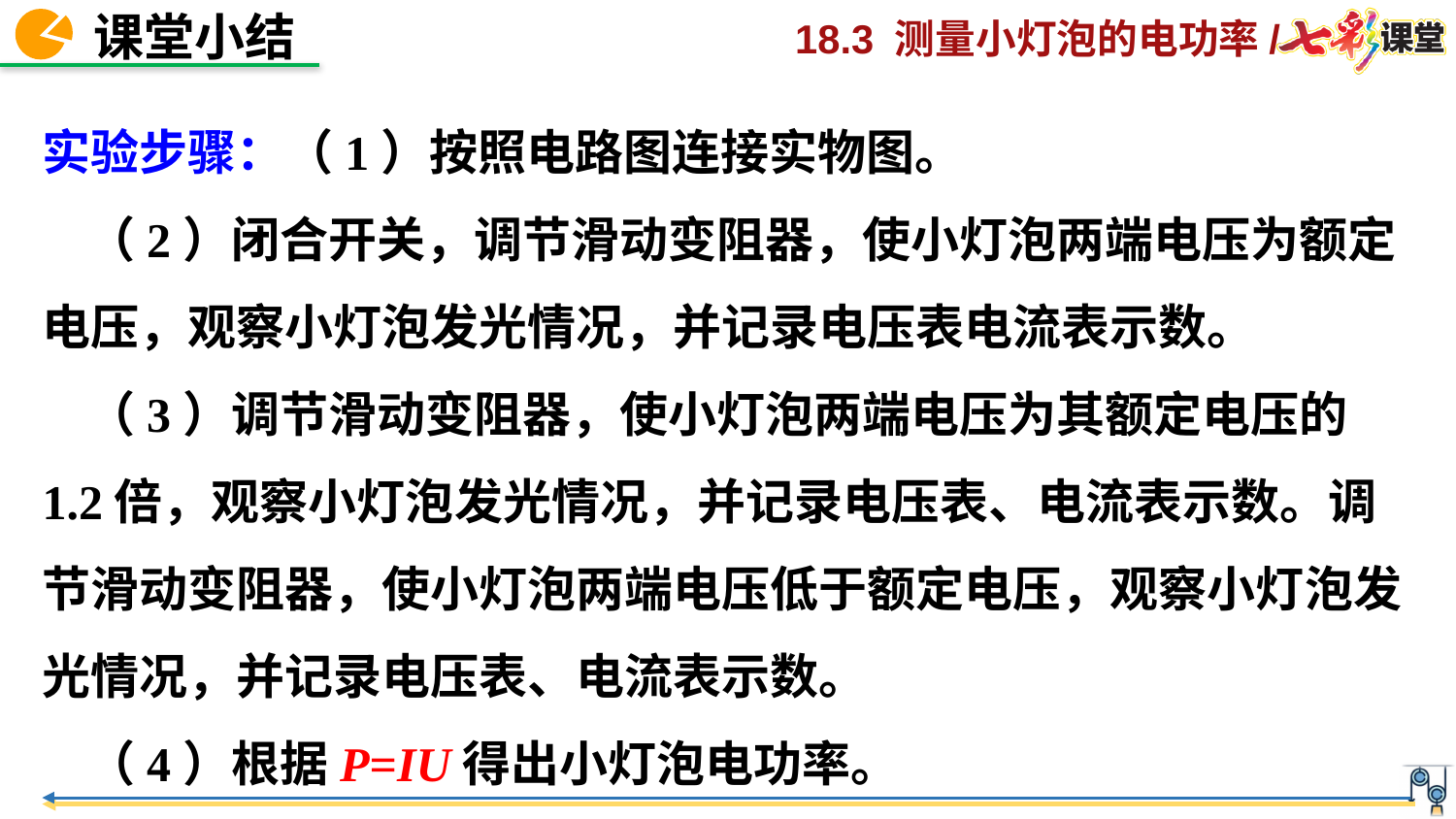

实验步骤：（1）按照电路图连接实物图。
   （2）闭合开关，调节滑动变阻器，使小灯泡两端电压为额定电压，观察小灯泡发光情况，并记录电压表电流表示数。
   （3）调节滑动变阻器，使小灯泡两端电压为其额定电压的1.2倍，观察小灯泡发光情况，并记录电压表、电流表示数。调节滑动变阻器，使小灯泡两端电压低于额定电压，观察小灯泡发光情况，并记录电压表、电流表示数。
   （4）根据P=IU得出小灯泡电功率。